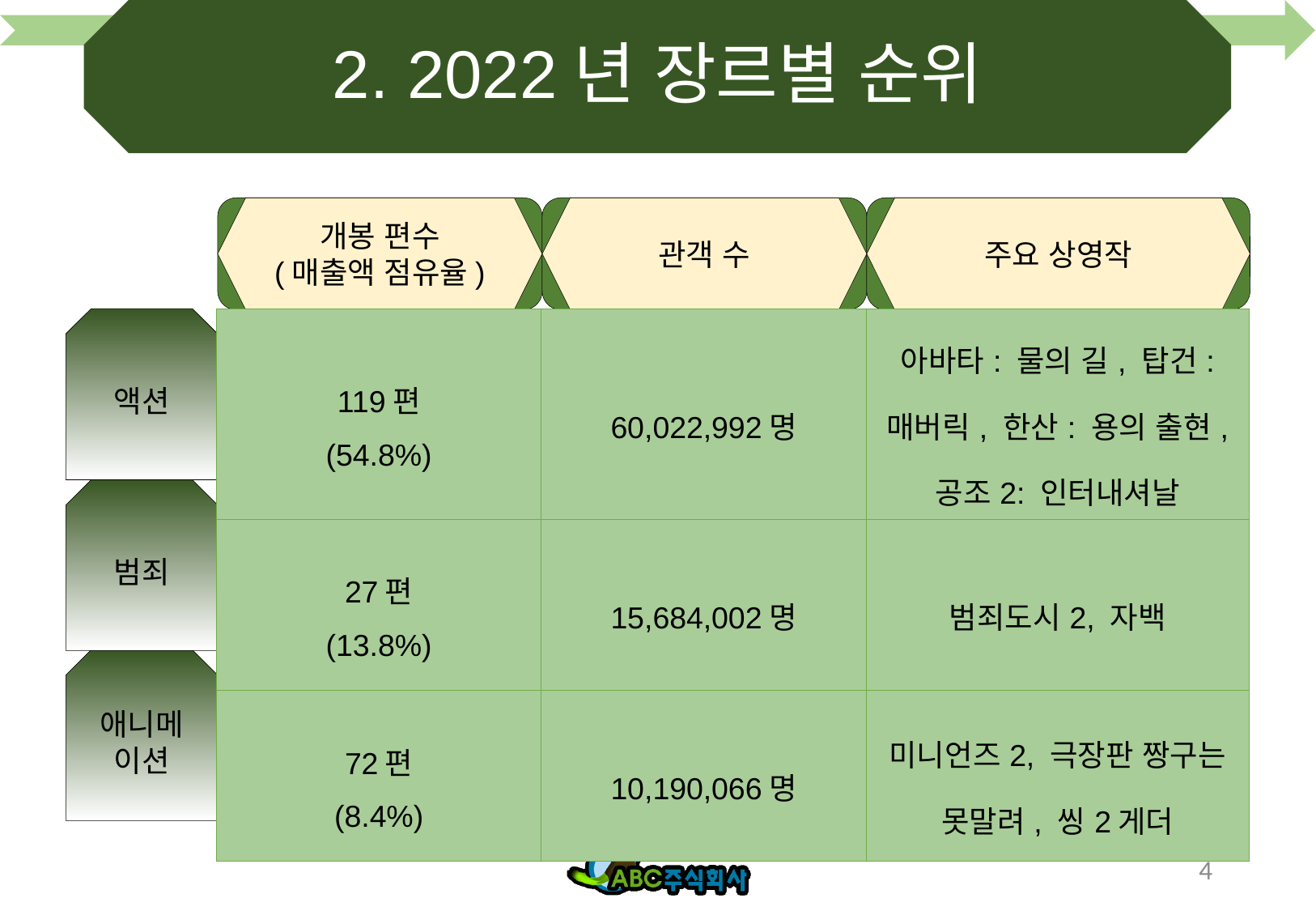

# 2. 2022년 장르별 순위

개봉 편수
(매출액 점유율)

관객 수

주요 상영작
액션
| 119편 (54.8%) | 60,022,992명 | 아바타: 물의 길, 탑건: 매버릭, 한산: 용의 출현, 공조2: 인터내셔날 |
| --- | --- | --- |
| 27편 (13.8%) | 15,684,002명 | 범죄도시2, 자백 |
| 72편 (8.4%) | 10,190,066명 | 미니언즈2, 극장판 짱구는 못말려, 씽2게더 |
범죄
애니메이션
4